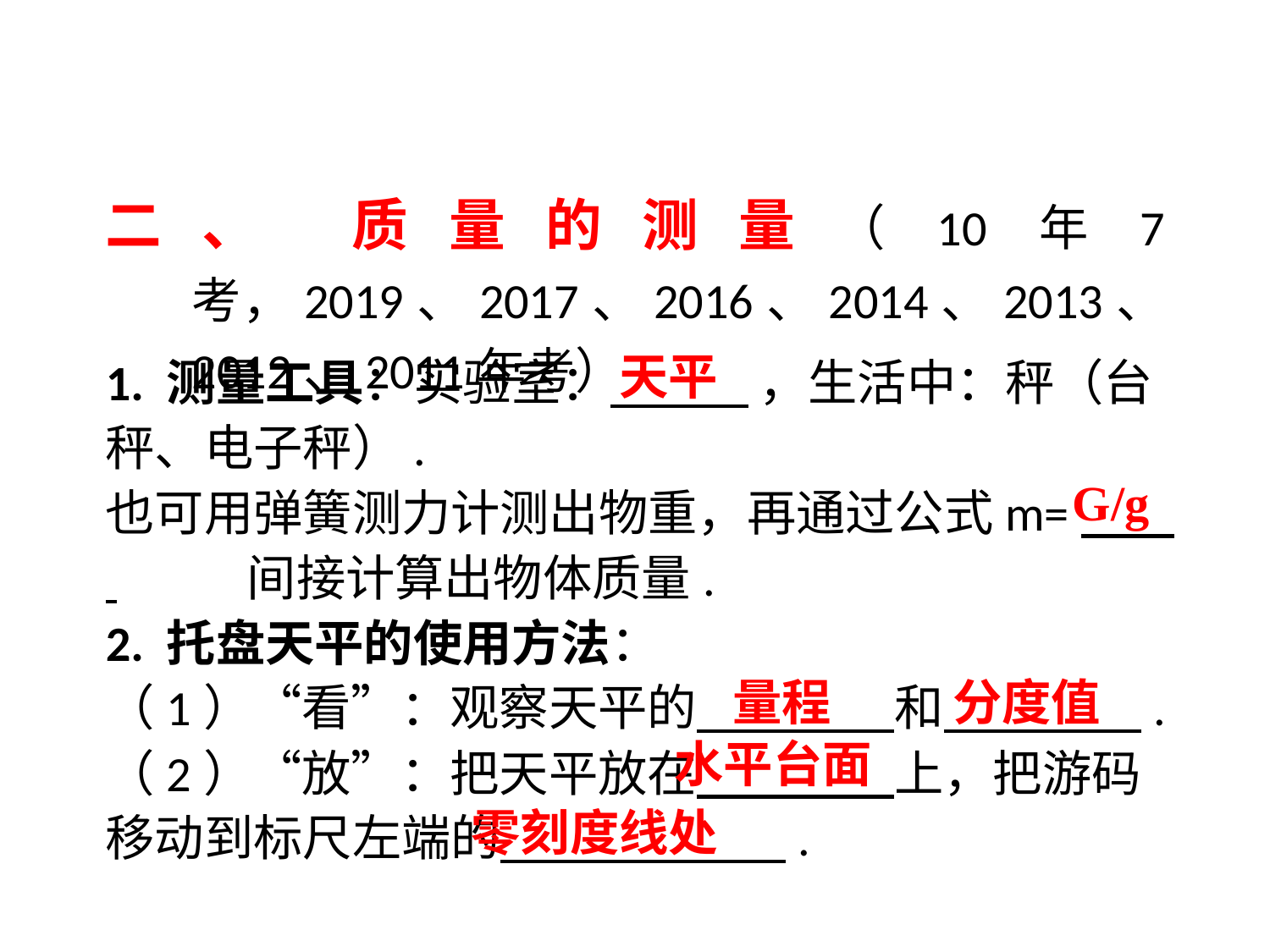

二、 质量的测量（10年7考，2019、2017、2016、2014、2013、2012、2011年考）
1. 测量工具：实验室：　         ，生活中：秤（台秤、电子秤）.
也可用弹簧测力计测出物重，再通过公式m=　      .    　间接计算出物体质量.
2. 托盘天平的使用方法：
（1）“看”：观察天平的　         　和　         　.
（2）“放”：把天平放在　         　上，把游码移动到标尺左端的　                 　.
天平
G/g
量程
分度值
水平台面
零刻度线处